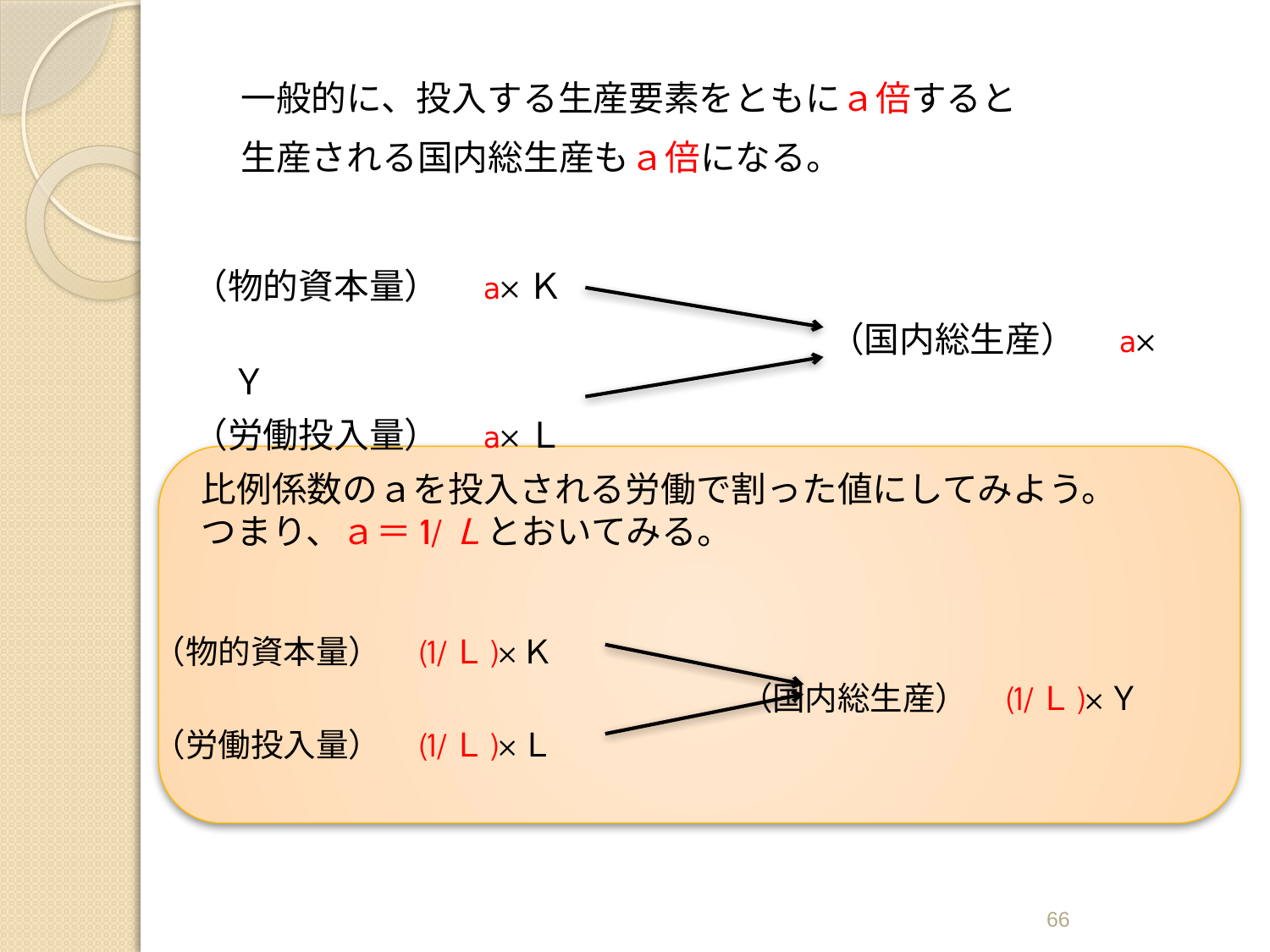

一般的に、投入する生産要素をともにａ倍すると
生産される国内総生産もａ倍になる。
（物的資本量）　a×Ｋ
　　　　　　　　　　　　　　　　　　（国内総生産）　a×Ｙ
（労働投入量）　a×Ｌ

# 比例係数のａを投入される労働で割った値にしてみよう。 つまり、ａ＝1/Ｌとおいてみる。
（物的資本量）　(1/Ｌ)×Ｋ
　　　　　　　　　　　　　　　　　　（国内総生産）　(1/Ｌ)×Ｙ
（労働投入量）　(1/Ｌ)×Ｌ

66